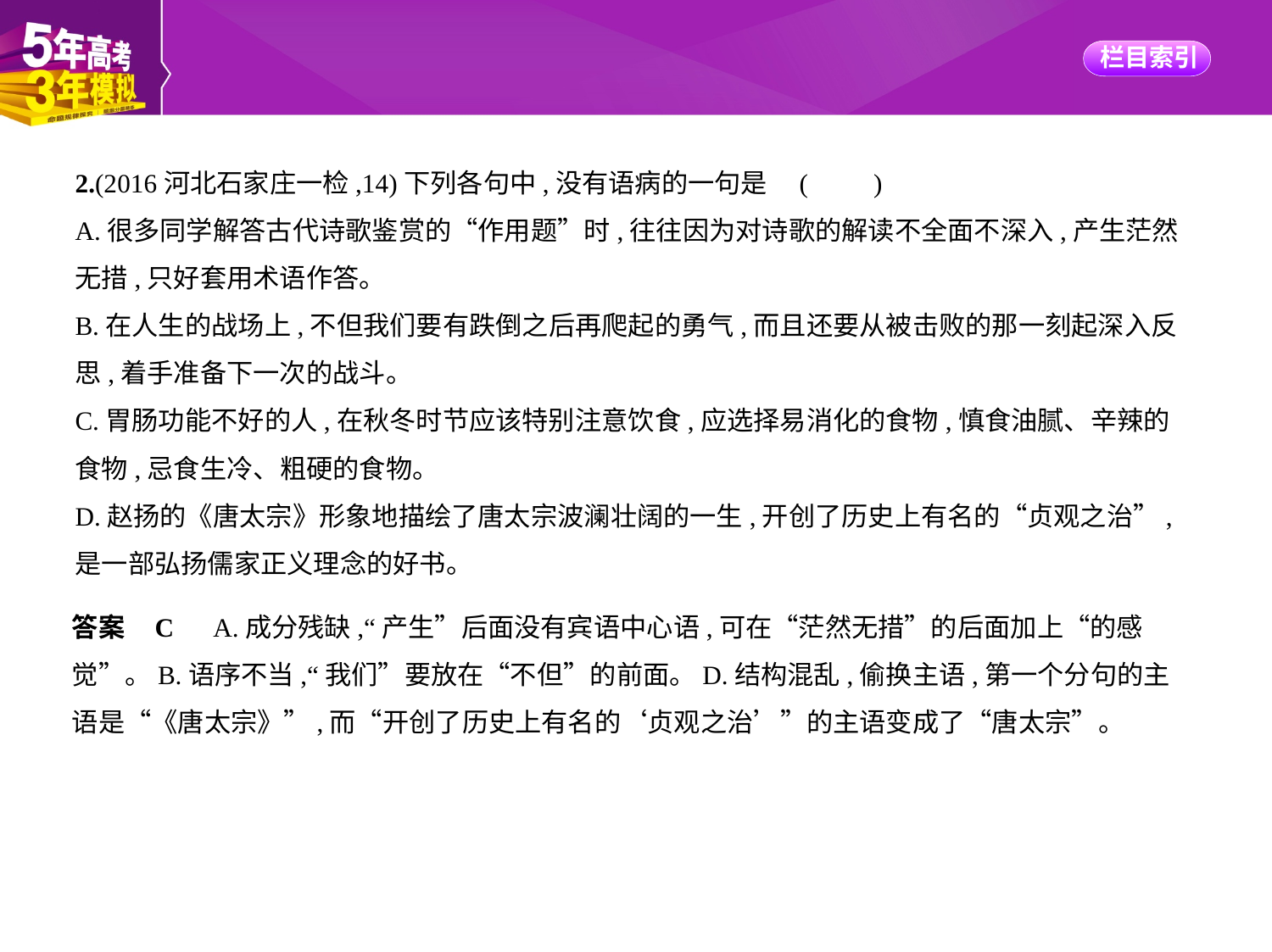

2.(2016河北石家庄一检,14)下列各句中,没有语病的一句是 (　　)
A.很多同学解答古代诗歌鉴赏的“作用题”时,往往因为对诗歌的解读不全面不深入,产生茫然
无措,只好套用术语作答。
B.在人生的战场上,不但我们要有跌倒之后再爬起的勇气,而且还要从被击败的那一刻起深入反
思,着手准备下一次的战斗。
C.胃肠功能不好的人,在秋冬时节应该特别注意饮食,应选择易消化的食物,慎食油腻、辛辣的
食物,忌食生冷、粗硬的食物。
D.赵扬的《唐太宗》形象地描绘了唐太宗波澜壮阔的一生,开创了历史上有名的“贞观之治”,
是一部弘扬儒家正义理念的好书。
答案    C　A.成分残缺,“产生”后面没有宾语中心语,可在“茫然无措”的后面加上“的感
觉”。B.语序不当,“我们”要放在“不但”的前面。D.结构混乱,偷换主语,第一个分句的主
语是“《唐太宗》”,而“开创了历史上有名的‘贞观之治’”的主语变成了“唐太宗”。